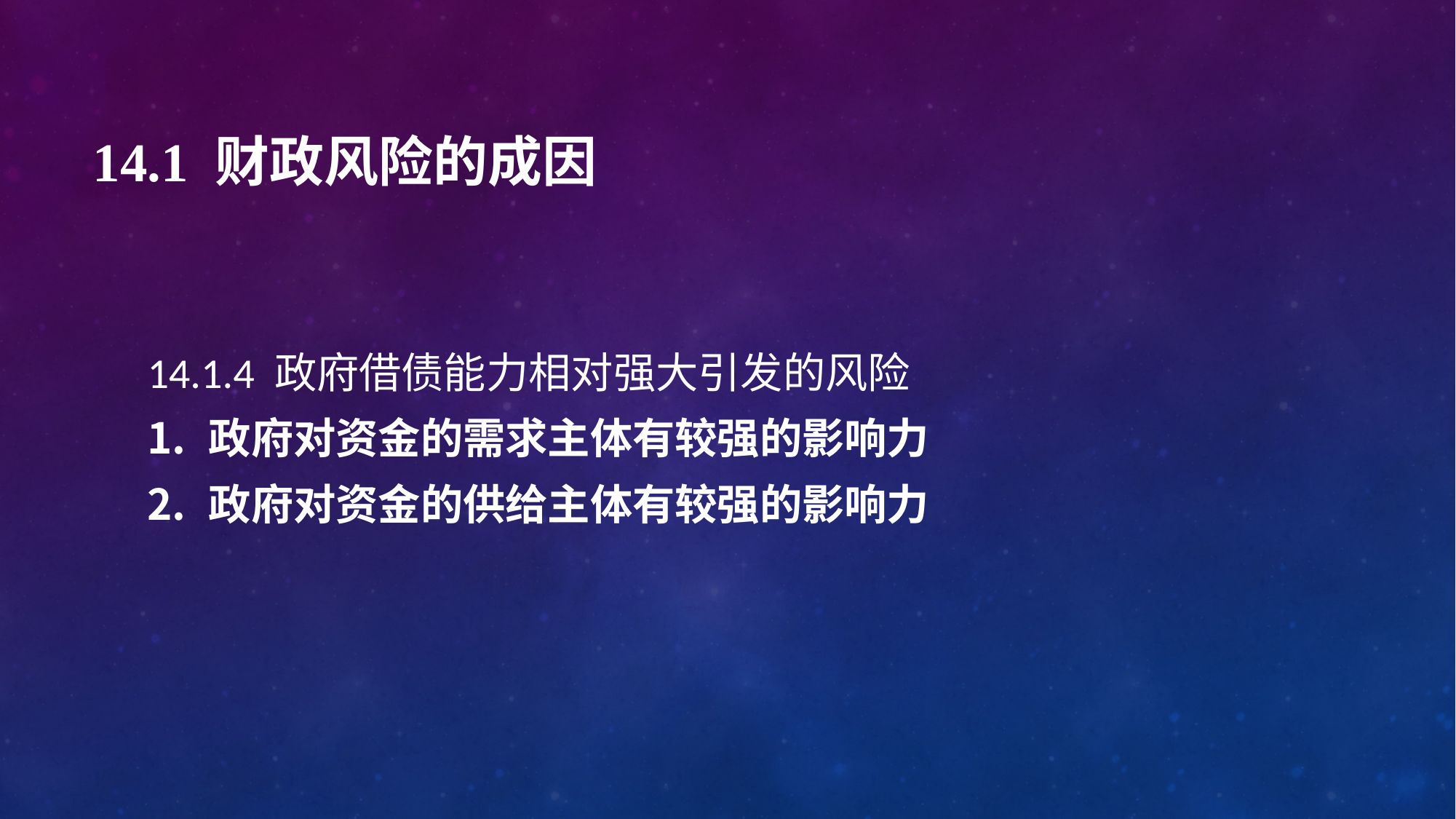

# 14.1 财政风险的成因
14.1.4 政府借债能力相对强大引发的风险
政府对资金的需求主体有较强的影响力
政府对资金的供给主体有较强的影响力